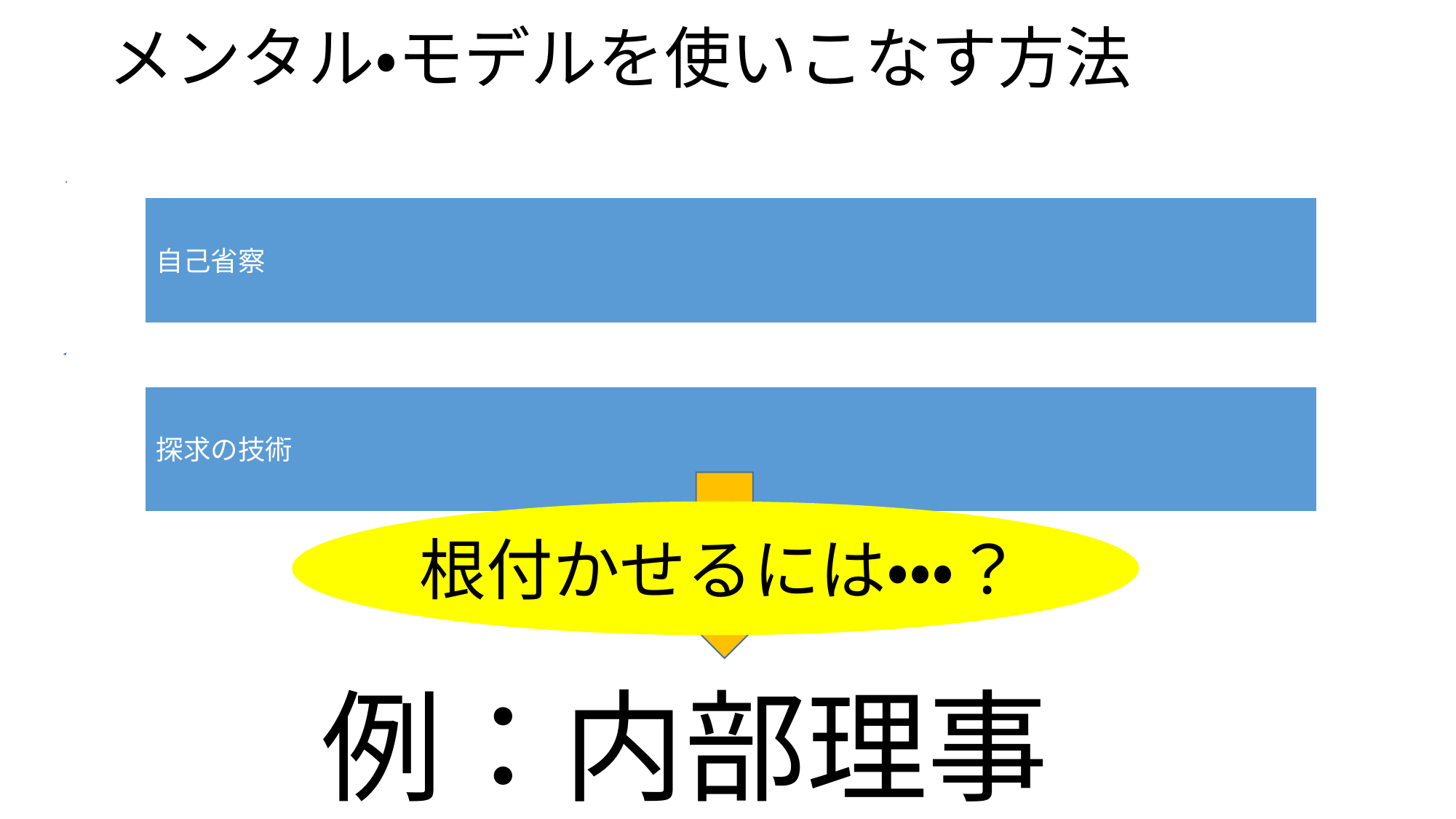

# メンタル・モデルを使いこなす方法
自己省察
探求の技術

根付かせるには・・・？
例：内部理事会